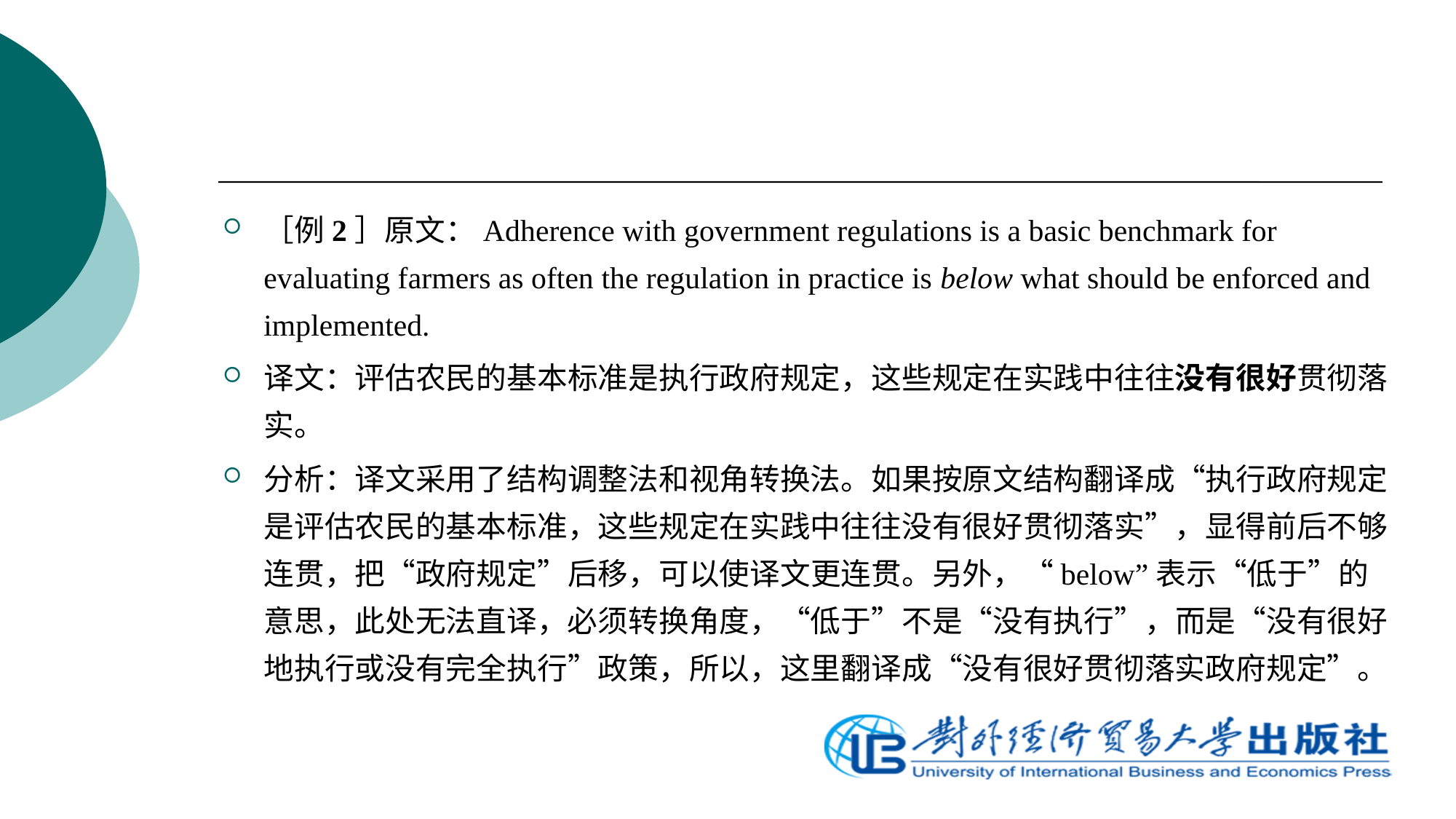

［例2］原文：Adherence with government regulations is a basic benchmark for evaluating farmers as often the regulation in practice is below what should be enforced and implemented.
译文：评估农民的基本标准是执行政府规定，这些规定在实践中往往没有很好贯彻落实。
分析：译文采用了结构调整法和视角转换法。如果按原文结构翻译成“执行政府规定是评估农民的基本标准，这些规定在实践中往往没有很好贯彻落实”，显得前后不够连贯，把“政府规定”后移，可以使译文更连贯。另外，“below”表示“低于”的意思，此处无法直译，必须转换角度，“低于”不是“没有执行”，而是“没有很好地执行或没有完全执行”政策，所以，这里翻译成“没有很好贯彻落实政府规定”。